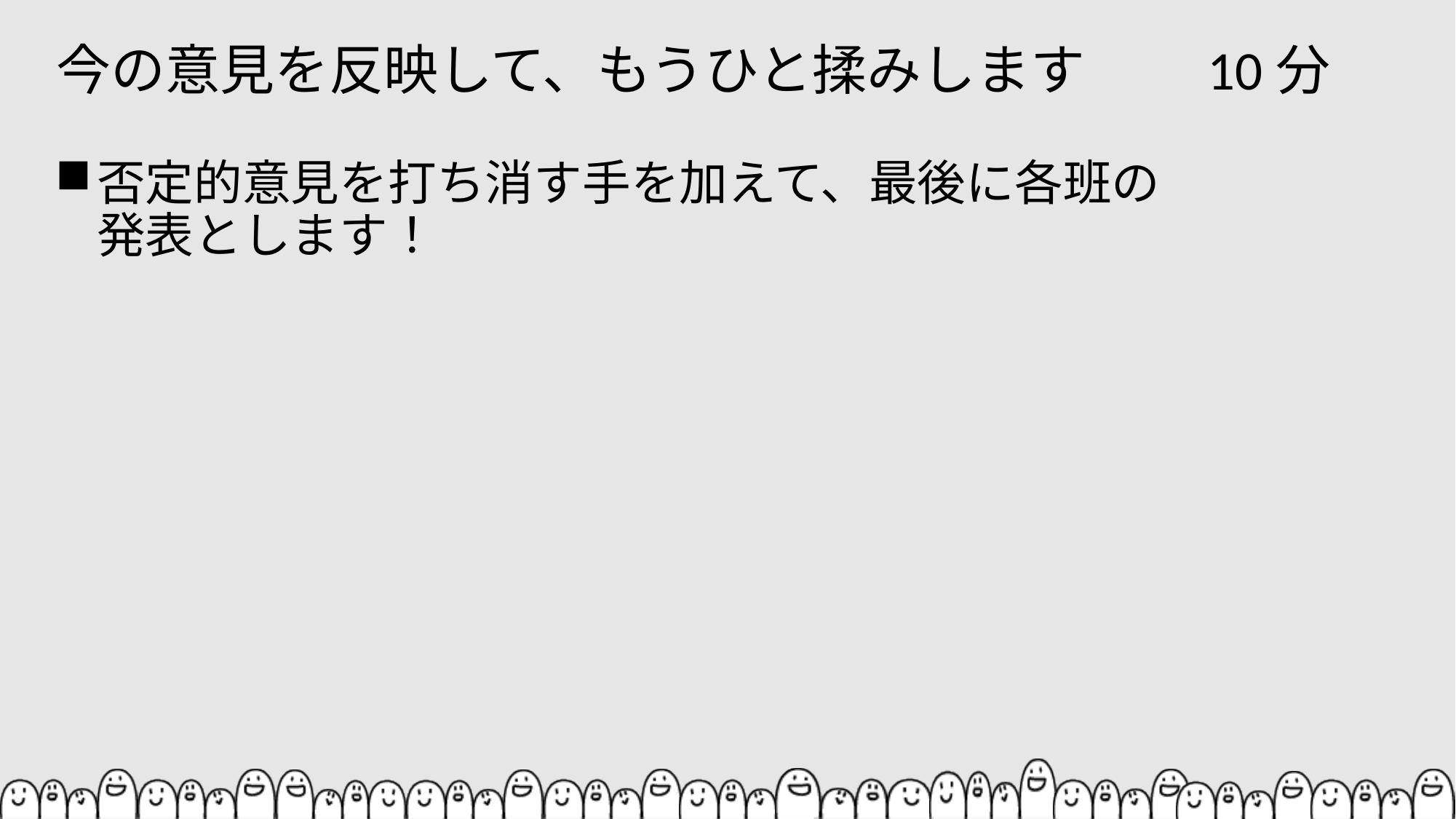

# 今の意見を反映して、もうひと揉みします　　10分
否定的意見を打ち消す手を加えて、最後に各班の
発表とします！